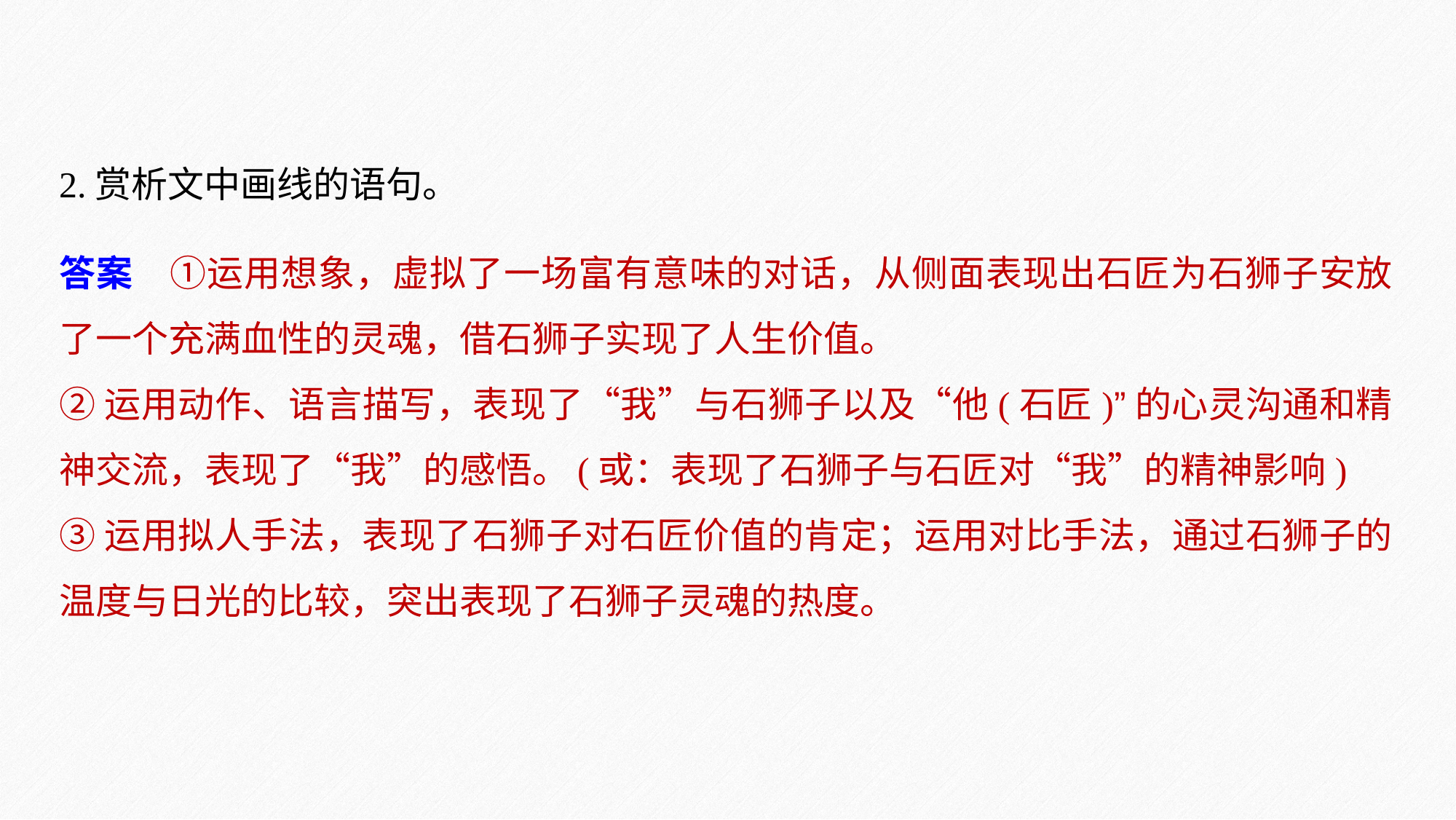

2.赏析文中画线的语句。
答案　①运用想象，虚拟了一场富有意味的对话，从侧面表现出石匠为石狮子安放了一个充满血性的灵魂，借石狮子实现了人生价值。
②运用动作、语言描写，表现了“我”与石狮子以及“他(石匠)”的心灵沟通和精神交流，表现了“我”的感悟。(或：表现了石狮子与石匠对“我”的精神影响)
③运用拟人手法，表现了石狮子对石匠价值的肯定；运用对比手法，通过石狮子的温度与日光的比较，突出表现了石狮子灵魂的热度。